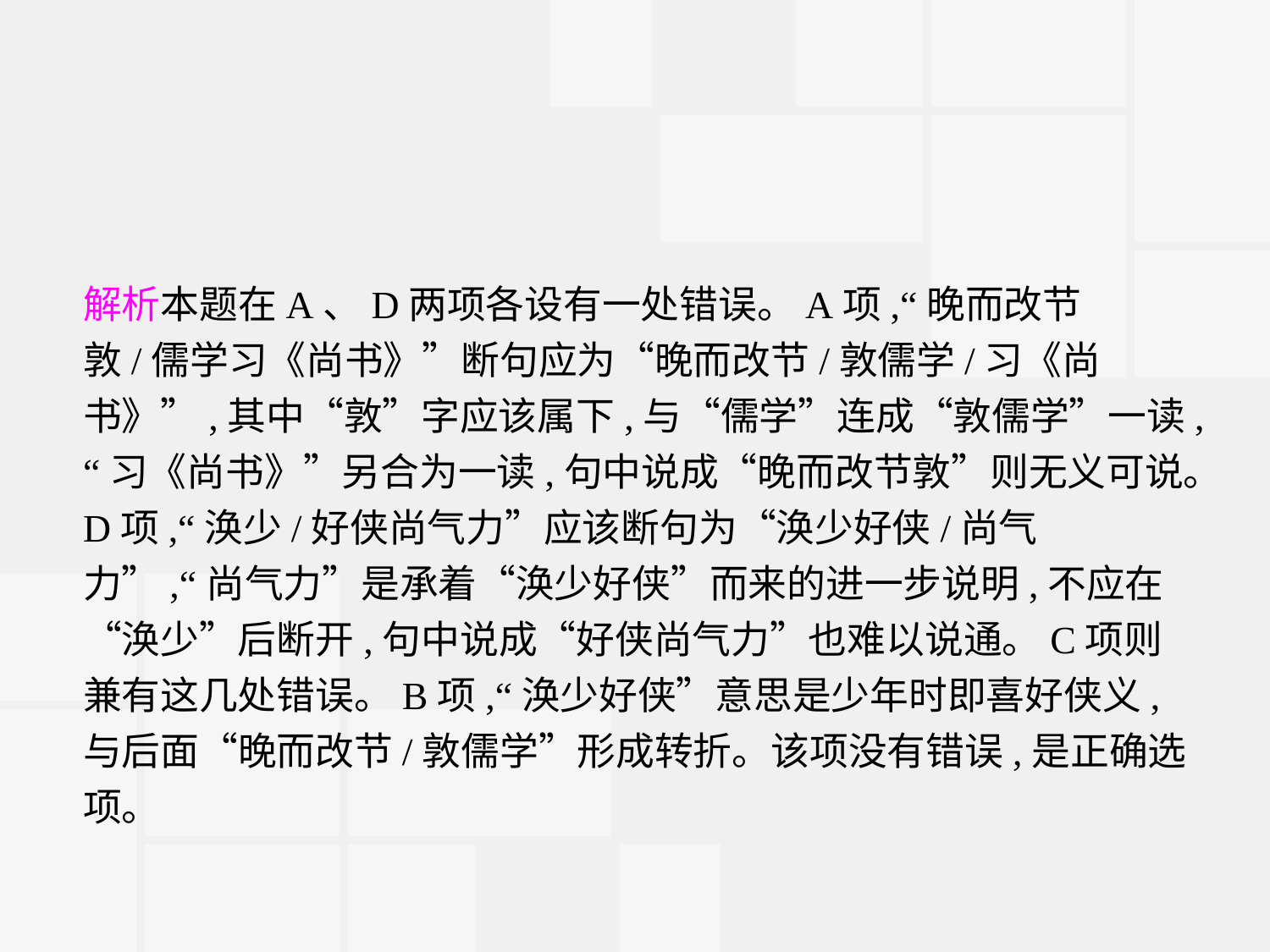

解析本题在A、D两项各设有一处错误。A项,“晚而改节敦/儒学习《尚书》”断句应为“晚而改节/敦儒学/习《尚书》”,其中“敦”字应该属下,与“儒学”连成“敦儒学”一读,“习《尚书》”另合为一读,句中说成“晚而改节敦”则无义可说。D项,“涣少/好侠尚气力”应该断句为“涣少好侠/尚气力”,“尚气力”是承着“涣少好侠”而来的进一步说明,不应在“涣少”后断开,句中说成“好侠尚气力”也难以说通。C项则兼有这几处错误。B项,“涣少好侠”意思是少年时即喜好侠义,与后面“晚而改节/敦儒学”形成转折。该项没有错误,是正确选项。